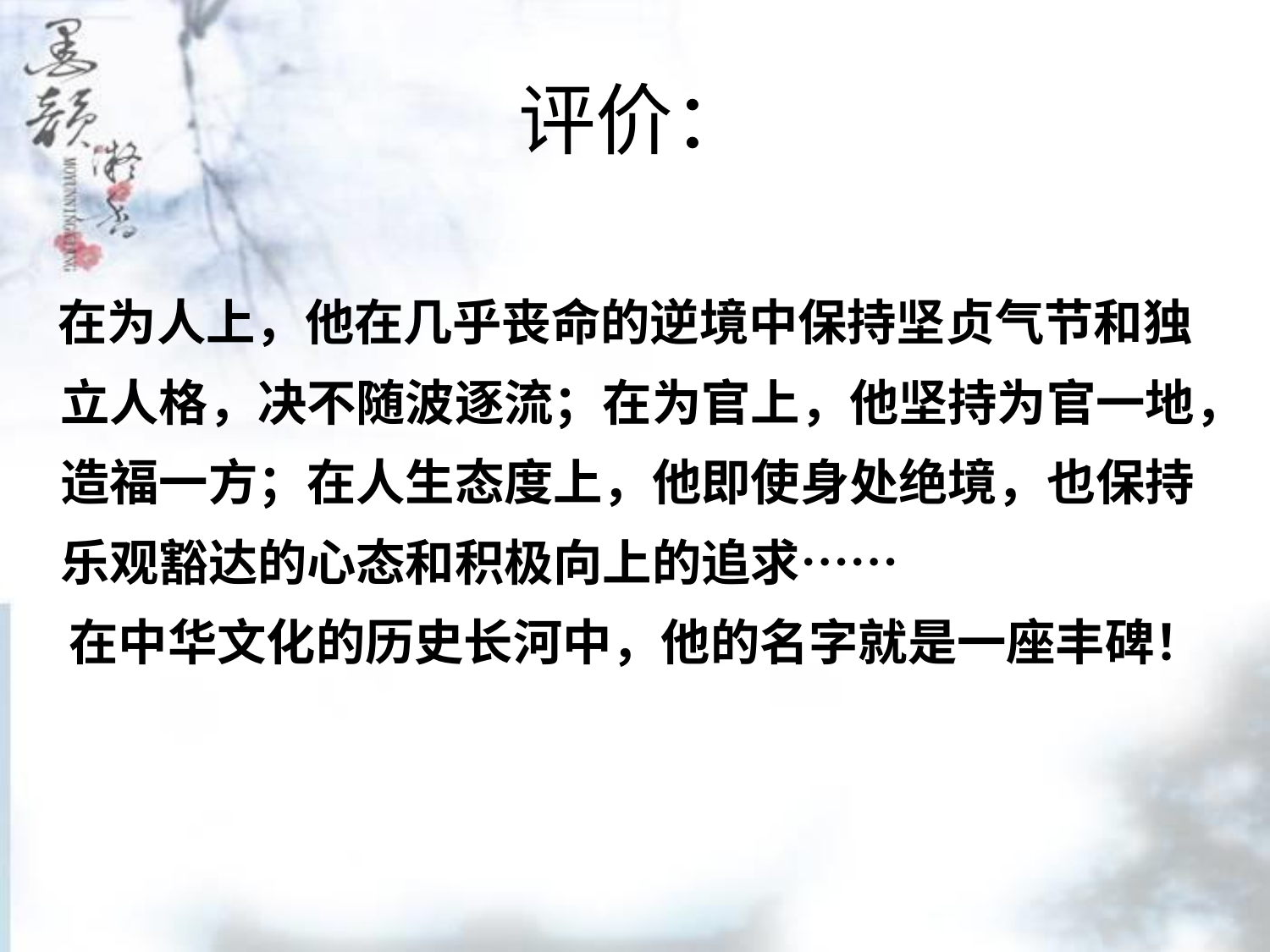

# 评价：
   在为人上，他在几乎丧命的逆境中保持坚贞气节和独立人格，决不随波逐流；在为官上，他坚持为官一地，造福一方；在人生态度上，他即使身处绝境，也保持乐观豁达的心态和积极向上的追求……
    在中华文化的历史长河中，他的名字就是一座丰碑！